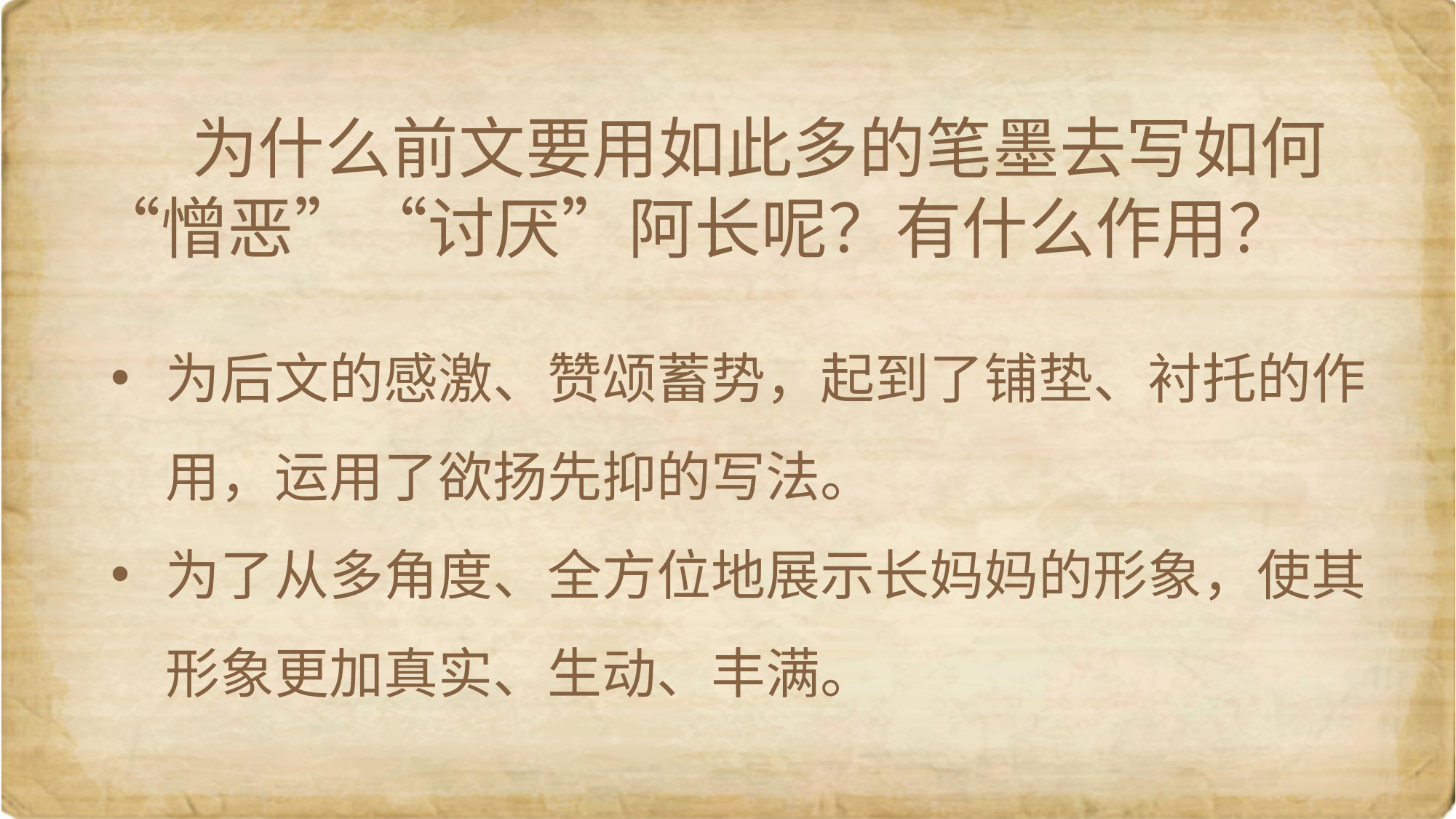

# 为什么前文要用如此多的笔墨去写如何“憎恶”“讨厌”阿长呢？有什么作用？
为后文的感激、赞颂蓄势，起到了铺垫、衬托的作用，运用了欲扬先抑的写法。
为了从多角度、全方位地展示长妈妈的形象，使其形象更加真实、生动、丰满。